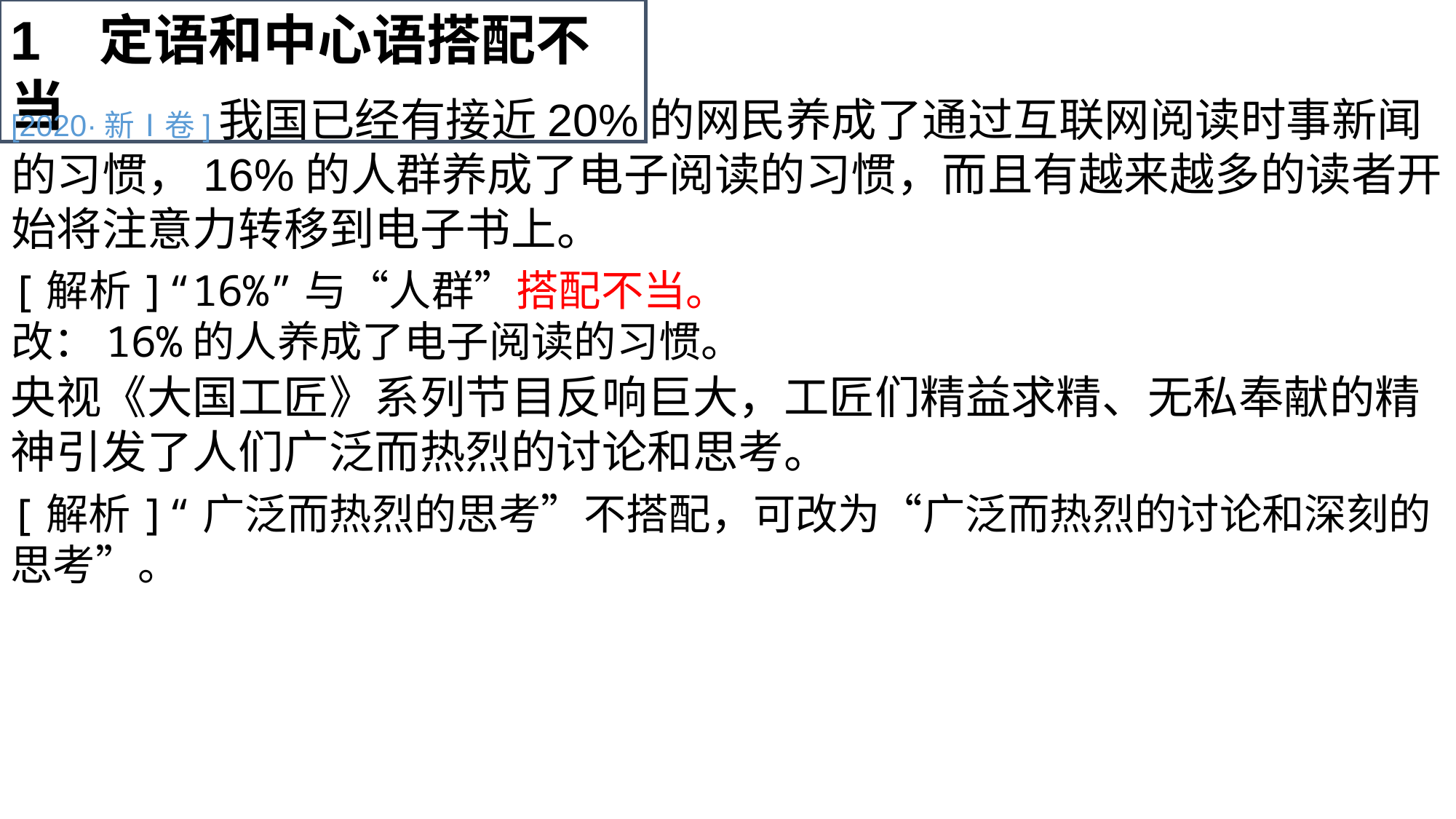

1   定语和中心语搭配不当
[2020·新Ⅰ卷]我国已经有接近20%的网民养成了通过互联网阅读时事新闻的习惯，16%的人群养成了电子阅读的习惯，而且有越来越多的读者开始将注意力转移到电子书上。
[解析]“16%”与“人群”搭配不当。
改：16%的人养成了电子阅读的习惯。
央视《大国工匠》系列节目反响巨大，工匠们精益求精、无私奉献的精神引发了人们广泛而热烈的讨论和思考。
[解析]“广泛而热烈的思考”不搭配，可改为“广泛而热烈的讨论和深刻的思考”。